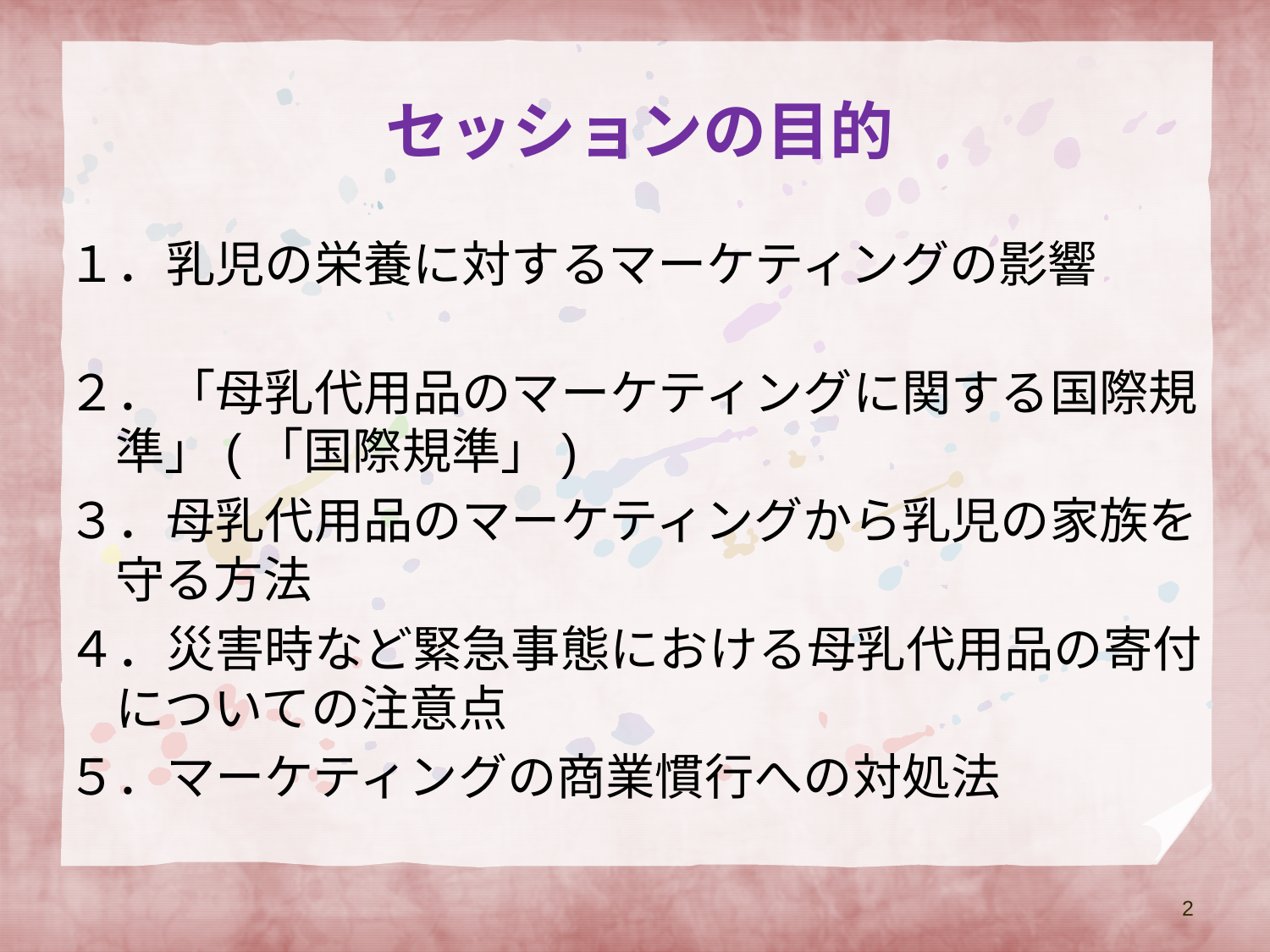

# セッションの目的
１．乳児の栄養に対するマーケティングの影響
２．「母乳代用品のマーケティングに関する国際規準」(「国際規準」)
３．母乳代用品のマーケティングから乳児の家族を守る方法
４．災害時など緊急事態における母乳代用品の寄付についての注意点
５．マーケティングの商業慣行への対処法

2